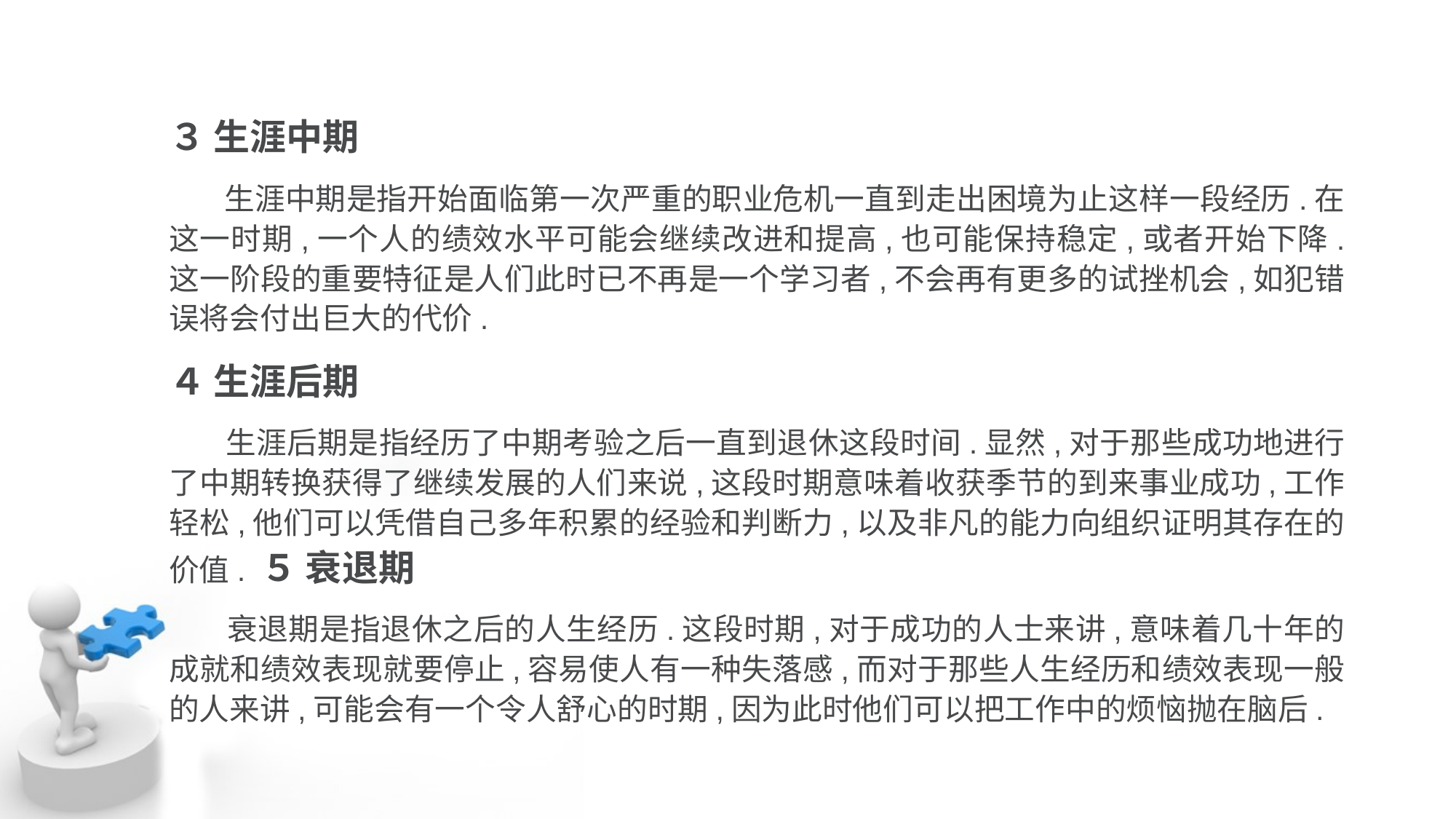

３ 生涯中期
       生涯中期是指开始面临第一次严重的职业危机一直到走出困境为止这样一段经历.在 这一时期,一个人的绩效水平可能会继续改进和提高,也可能保持稳定,或者开始下降. 这一阶段的重要特征是人们此时已不再是一个学习者,不会再有更多的试挫机会,如犯错 误将会付出巨大的代价.
４ 生涯后期
       生涯后期是指经历了中期考验之后一直到退休这段时间.显然,对于那些成功地进行 了中期转换获得了继续发展的人们来说,这段时期意味着收获季节的到来事业成功,工作 轻松,他们可以凭借自己多年积累的经验和判断力,以及非凡的能力向组织证明其存在的 价值. ５ 衰退期
       衰退期是指退休之后的人生经历.这段时期,对于成功的人士来讲,意味着几十年的 成就和绩效表现就要停止,容易使人有一种失落感,而对于那些人生经历和绩效表现一般 的人来讲,可能会有一个令人舒心的时期,因为此时他们可以把工作中的烦恼抛在脑后.